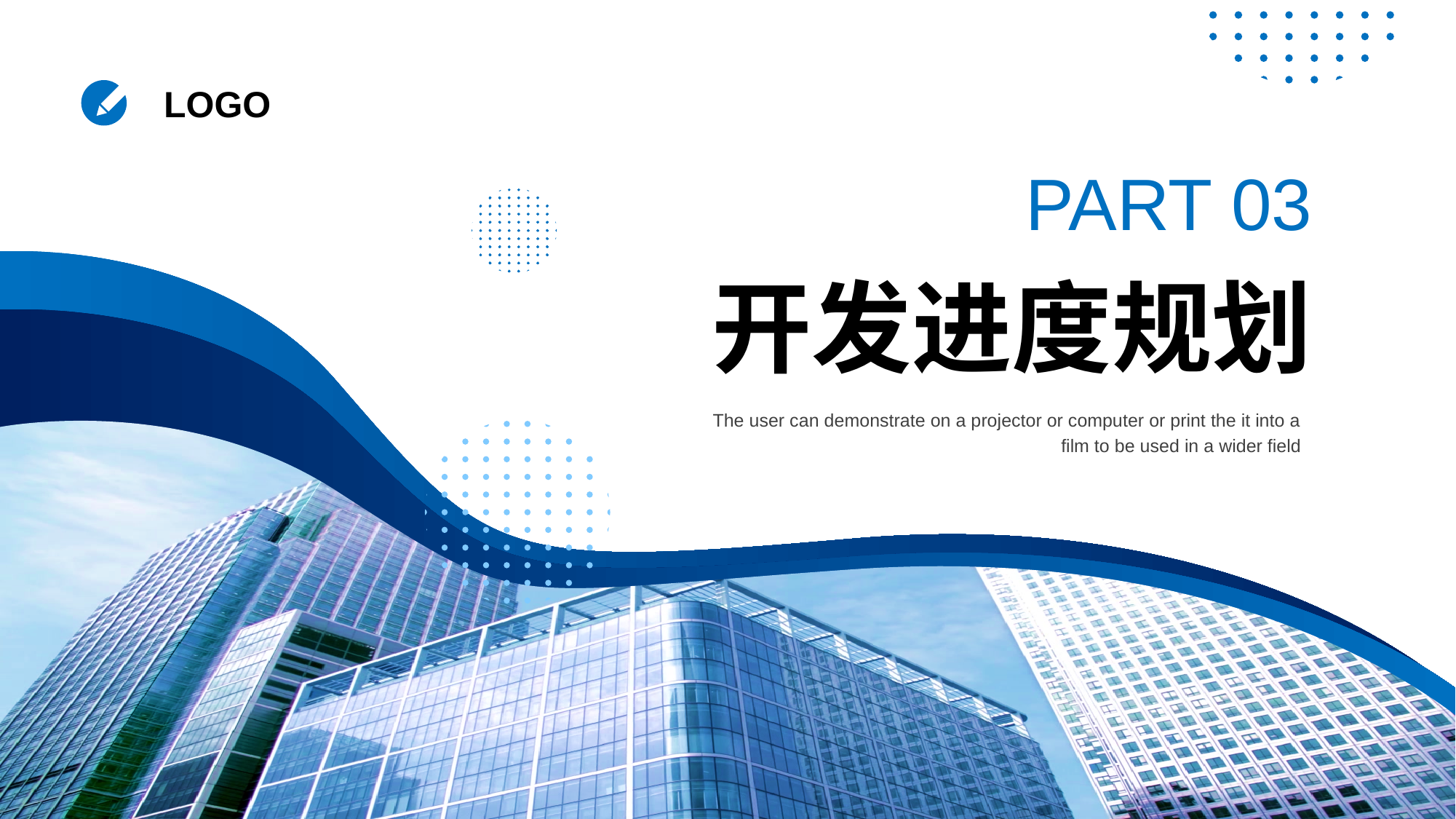

LOGO

PART 03

开发进度规划
The user can demonstrate on a projector or computer or print the it into a film to be used in a wider field